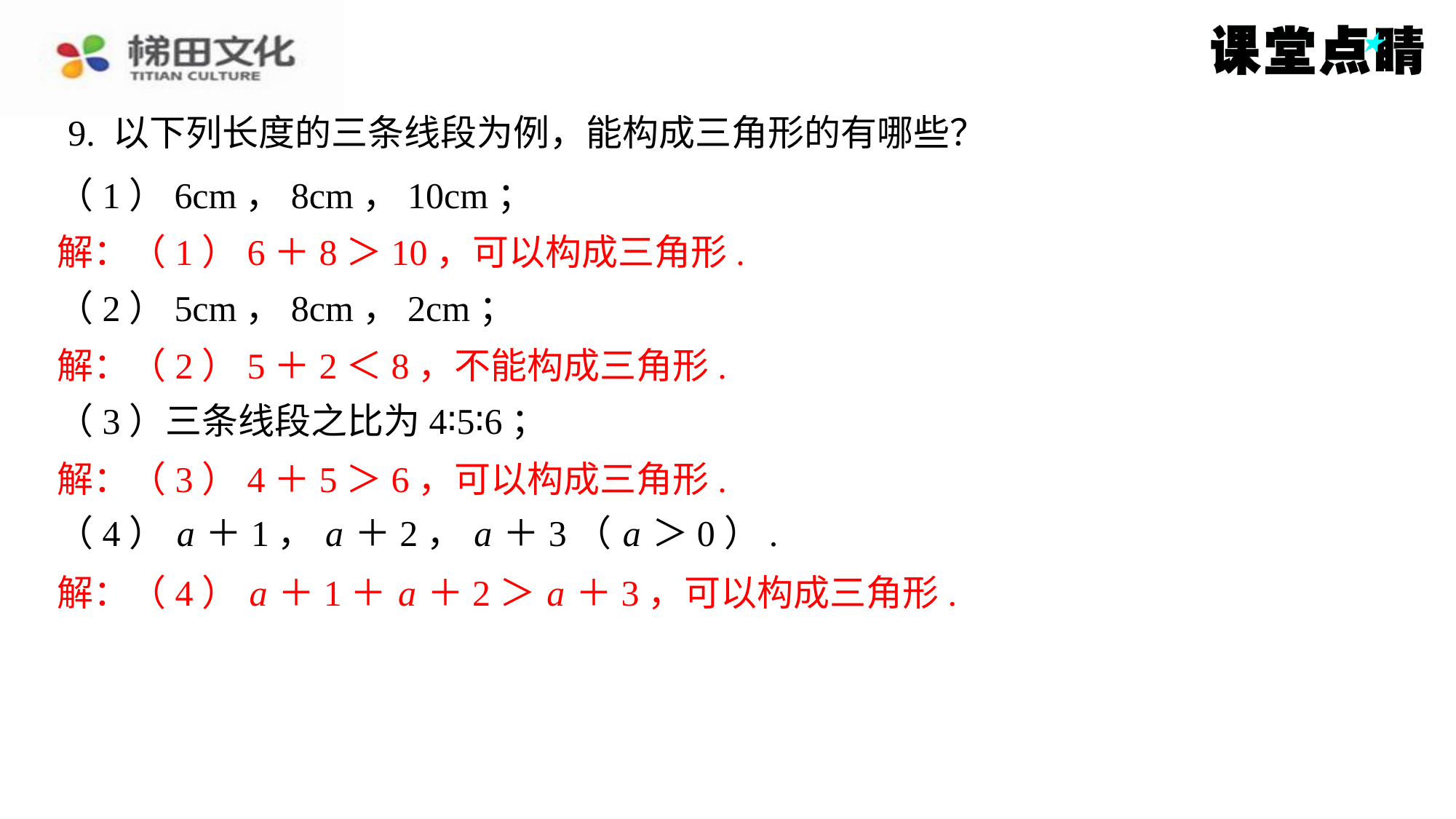

9. 以下列长度的三条线段为例，能构成三角形的有哪些？
（1）6cm，8cm，10cm；
解：（1）6＋8＞10，可以构成三角形.
（2）5cm，8cm，2cm；
解：（2）5＋2＜8，不能构成三角形.
（3）三条线段之比为4∶5∶6；
解：（3）4＋5＞6，可以构成三角形.
（4） a ＋1， a ＋2， a ＋3（ a ＞0）.
解：（4） a ＋1＋ a ＋2＞ a ＋3，可以构成三角形.
解：（1）6＋8＞10，可以构成三角形.
解：（2）5＋2＜8，不能构成三角形.
解：（3）4＋5＞6，可以构成三角形.
解：（4） a ＋1＋ a ＋2＞ a ＋3，可以构成三角形.